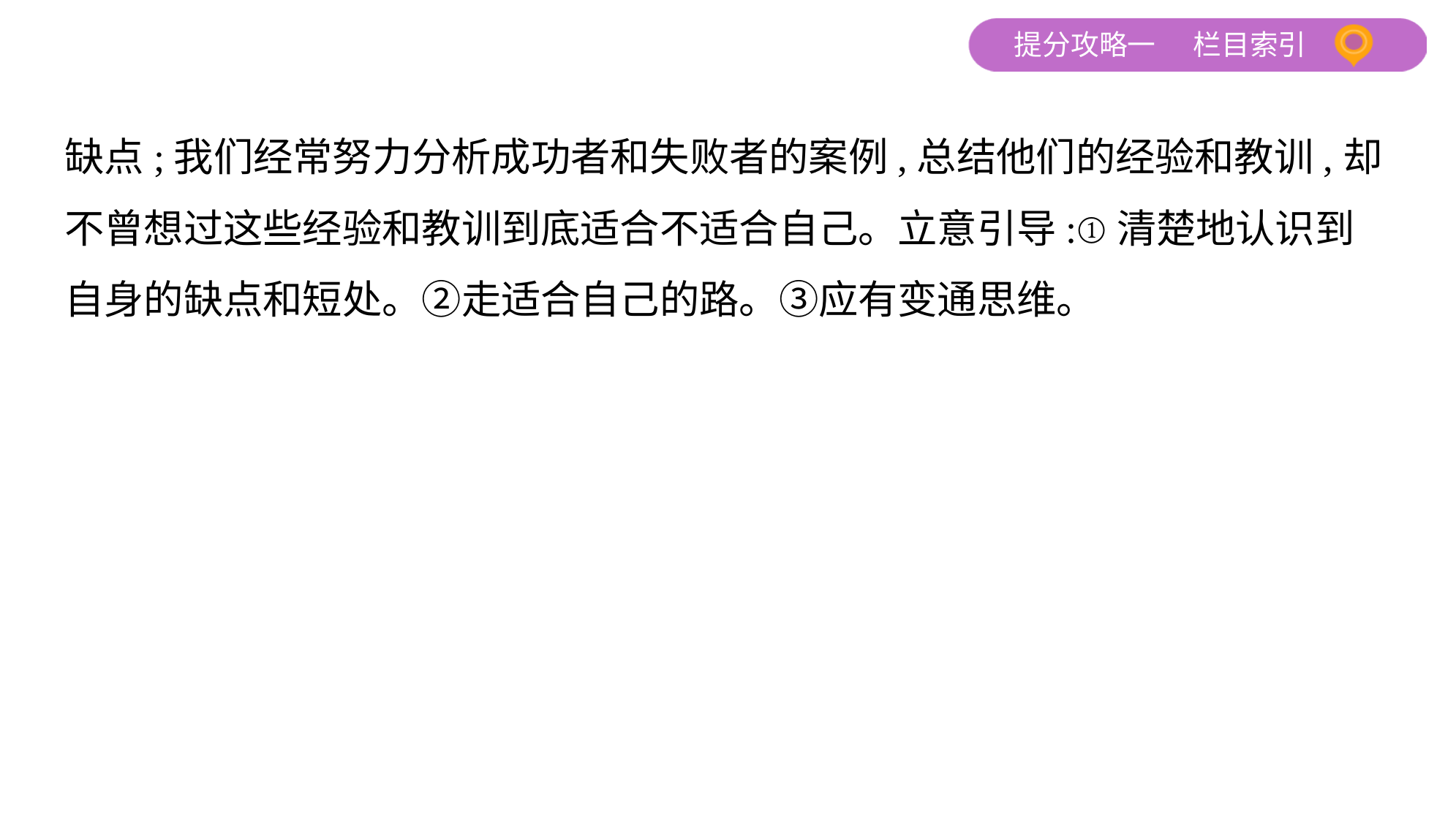

缺点;我们经常努力分析成功者和失败者的案例,总结他们的经验和教训,却
不曾想过这些经验和教训到底适合不适合自己。立意引导:①清楚地认识到
自身的缺点和短处。②走适合自己的路。③应有变通思维。